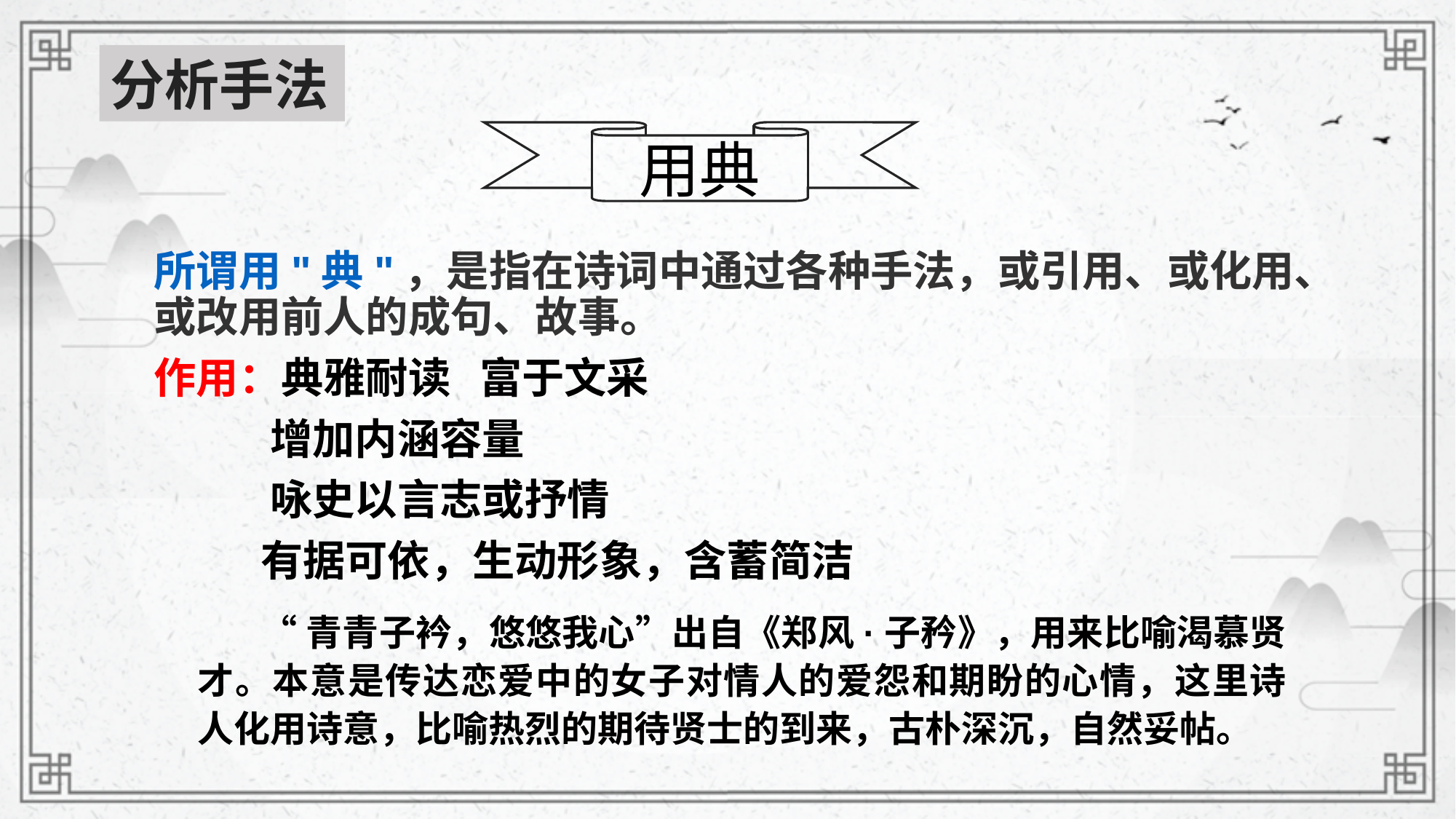

分析手法
用典
所谓用"典"，是指在诗词中通过各种手法，或引用、或化用、或改用前人的成句、故事。
作用：典雅耐读   富于文采
           增加内涵容量
           咏史以言志或抒情
          有据可依，生动形象，含蓄简洁
 “青青子衿，悠悠我心”出自《郑风·子矜》，用来比喻渴慕贤才。本意是传达恋爱中的女子对情人的爱怨和期盼的心情，这里诗人化用诗意，比喻热烈的期待贤士的到来，古朴深沉，自然妥帖。